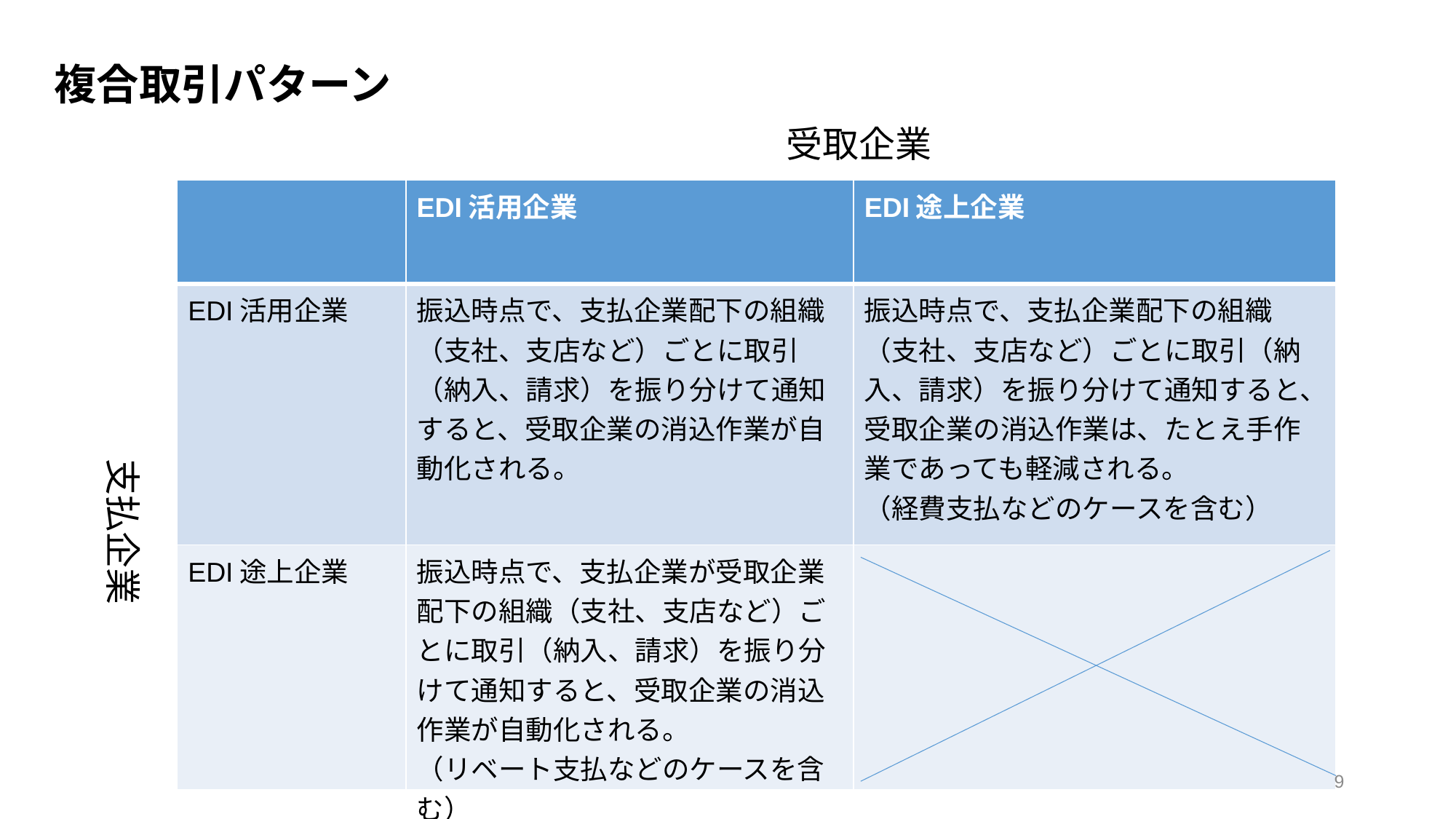

複合取引パターン
受取企業
|  | EDI活用企業 | EDI途上企業 |
| --- | --- | --- |
| EDI活用企業 | 振込時点で、支払企業配下の組織（支社、支店など）ごとに取引（納入、請求）を振り分けて通知すると、受取企業の消込作業が自動化される。 | 振込時点で、支払企業配下の組織（支社、支店など）ごとに取引（納入、請求）を振り分けて通知すると、受取企業の消込作業は、たとえ手作業であっても軽減される。 （経費支払などのケースを含む） |
| EDI途上企業 | 振込時点で、支払企業が受取企業配下の組織（支社、支店など）ごとに取引（納入、請求）を振り分けて通知すると、受取企業の消込作業が自動化される。 （リベート支払などのケースを含む） |  |
支払企業
9